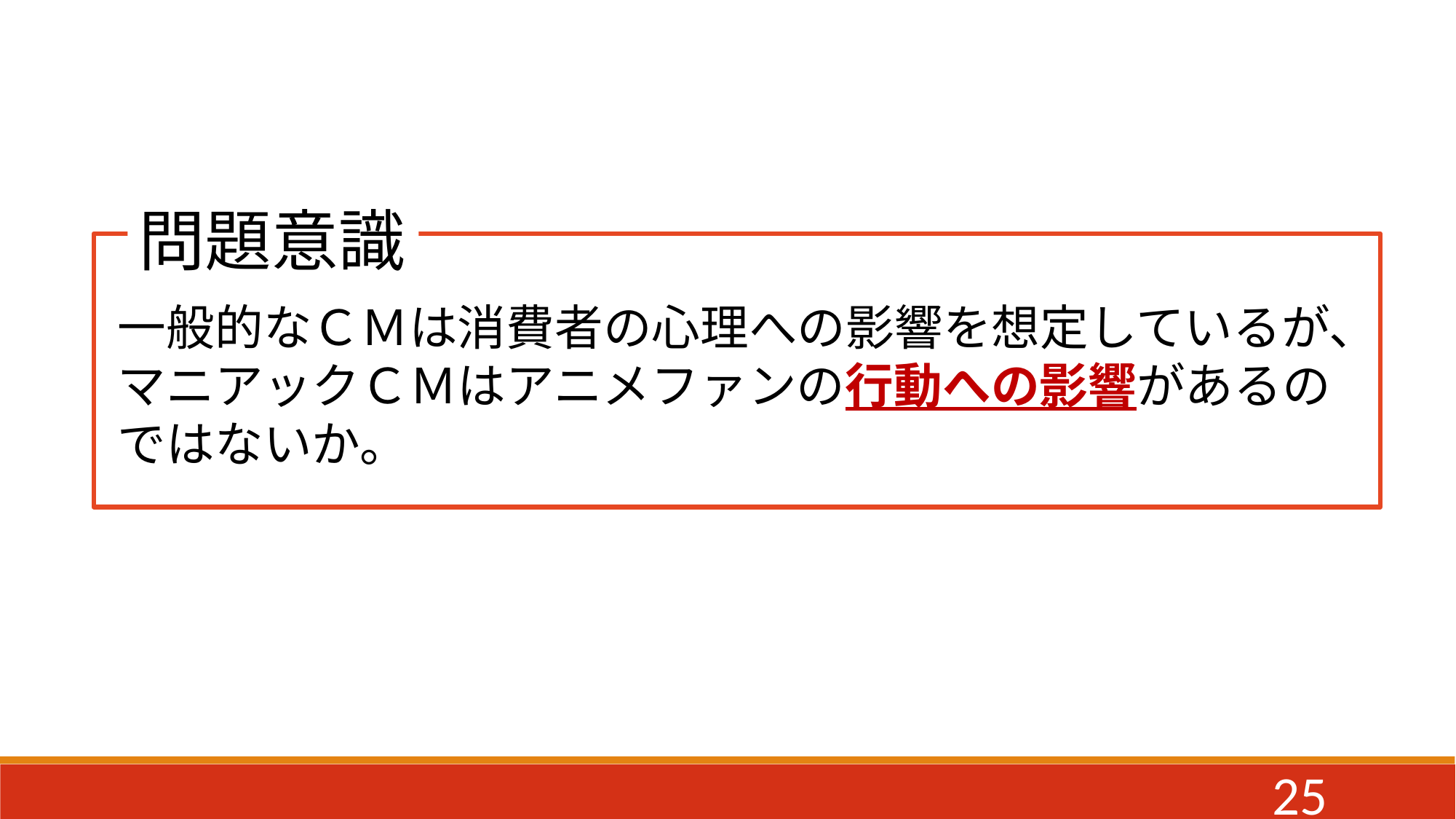

問題意識

一般的なＣＭは消費者の心理への影響を想定しているが、
マニアックＣＭはアニメファンの行動への影響があるのではないか。
25